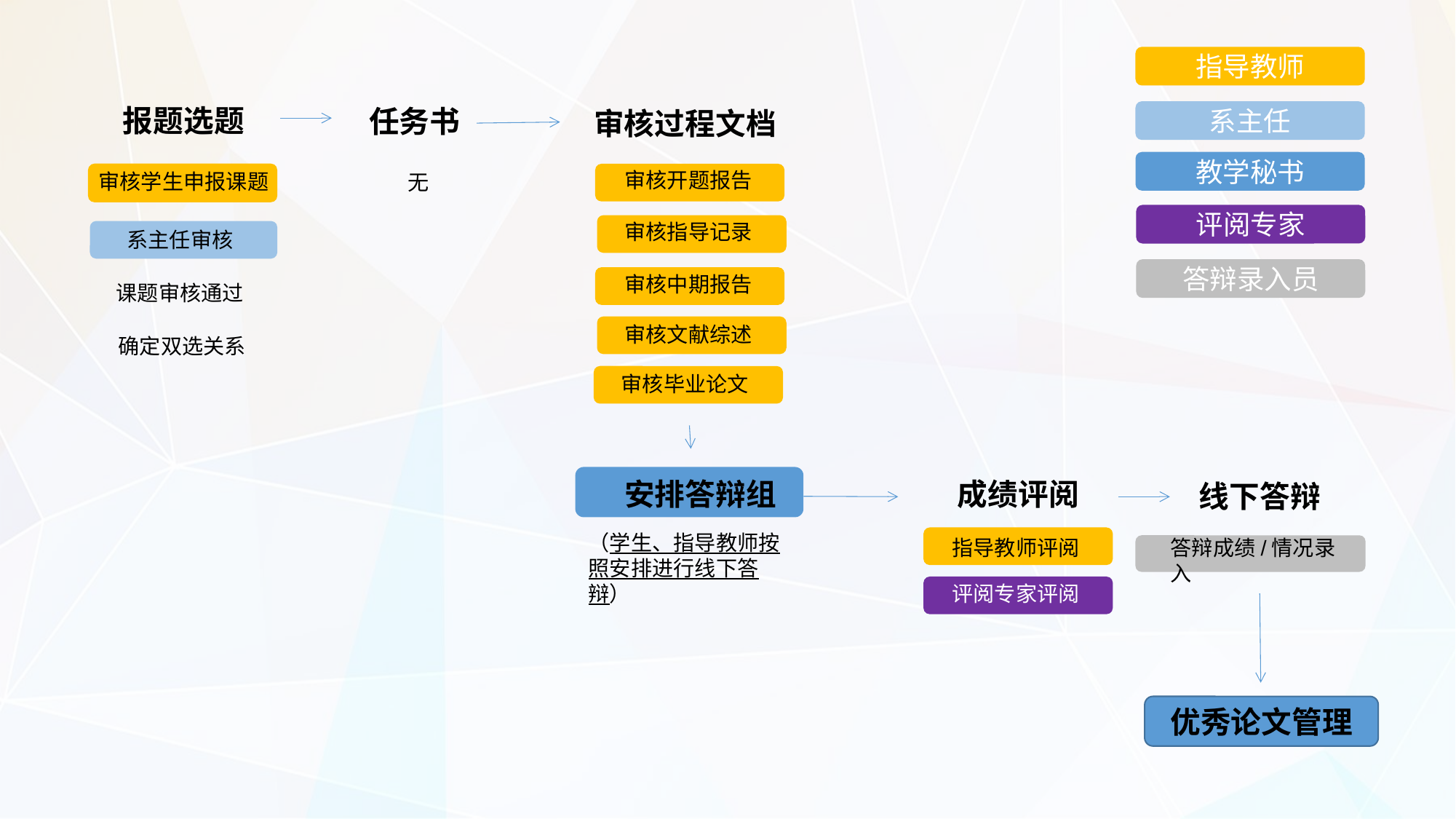

指导教师
报题选题
任务书

审核过程文档
系主任
教学秘书
审核开题报告
审核学生申报课题

无
评阅专家
审核指导记录

系主任审核
答辩录入员
审核中期报告

课题审核通过
审核文献综述

确定双选关系
审核毕业论文

成绩评阅
安排答辩组
线下答辩
（学生、指导教师按照安排进行线下答辩）

答辩成绩/情况录入
指导教师评阅

评阅专家评阅

优秀论文管理